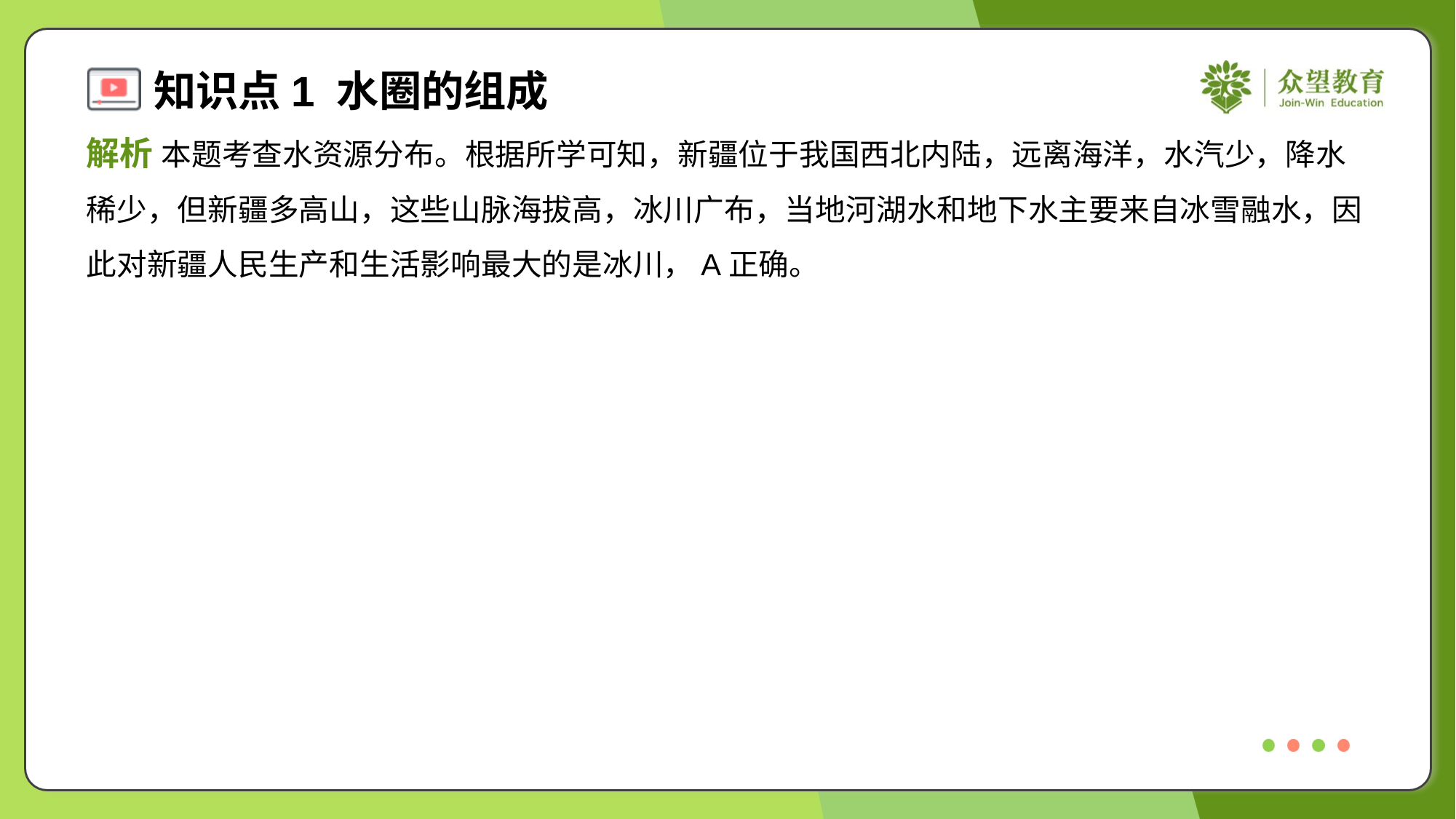

解析 本题考查水资源分布。根据所学可知，新疆位于我国西北内陆，远离海洋，水汽少，降水
稀少，但新疆多高山，这些山脉海拔高，冰川广布，当地河湖水和地下水主要来自冰雪融水，因
此对新疆人民生产和生活影响最大的是冰川，A正确。